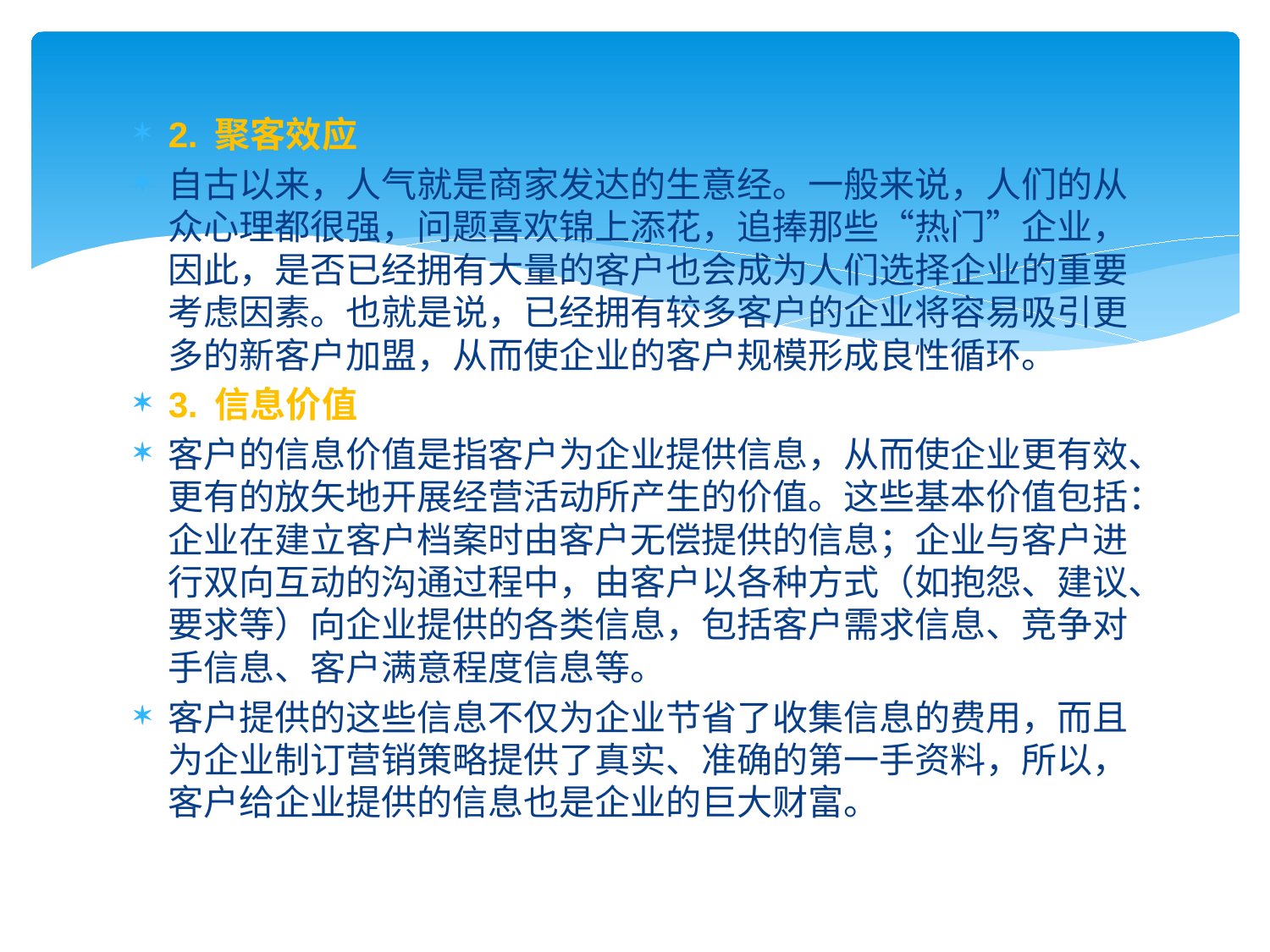

2. 聚客效应
自古以来，人气就是商家发达的生意经。一般来说，人们的从众心理都很强，问题喜欢锦上添花，追捧那些“热门”企业，因此，是否已经拥有大量的客户也会成为人们选择企业的重要考虑因素。也就是说，已经拥有较多客户的企业将容易吸引更多的新客户加盟，从而使企业的客户规模形成良性循环。
3. 信息价值
客户的信息价值是指客户为企业提供信息，从而使企业更有效、更有的放矢地开展经营活动所产生的价值。这些基本价值包括：企业在建立客户档案时由客户无偿提供的信息；企业与客户进行双向互动的沟通过程中，由客户以各种方式（如抱怨、建议、要求等）向企业提供的各类信息，包括客户需求信息、竞争对手信息、客户满意程度信息等。
客户提供的这些信息不仅为企业节省了收集信息的费用，而且为企业制订营销策略提供了真实、准确的第一手资料，所以，客户给企业提供的信息也是企业的巨大财富。